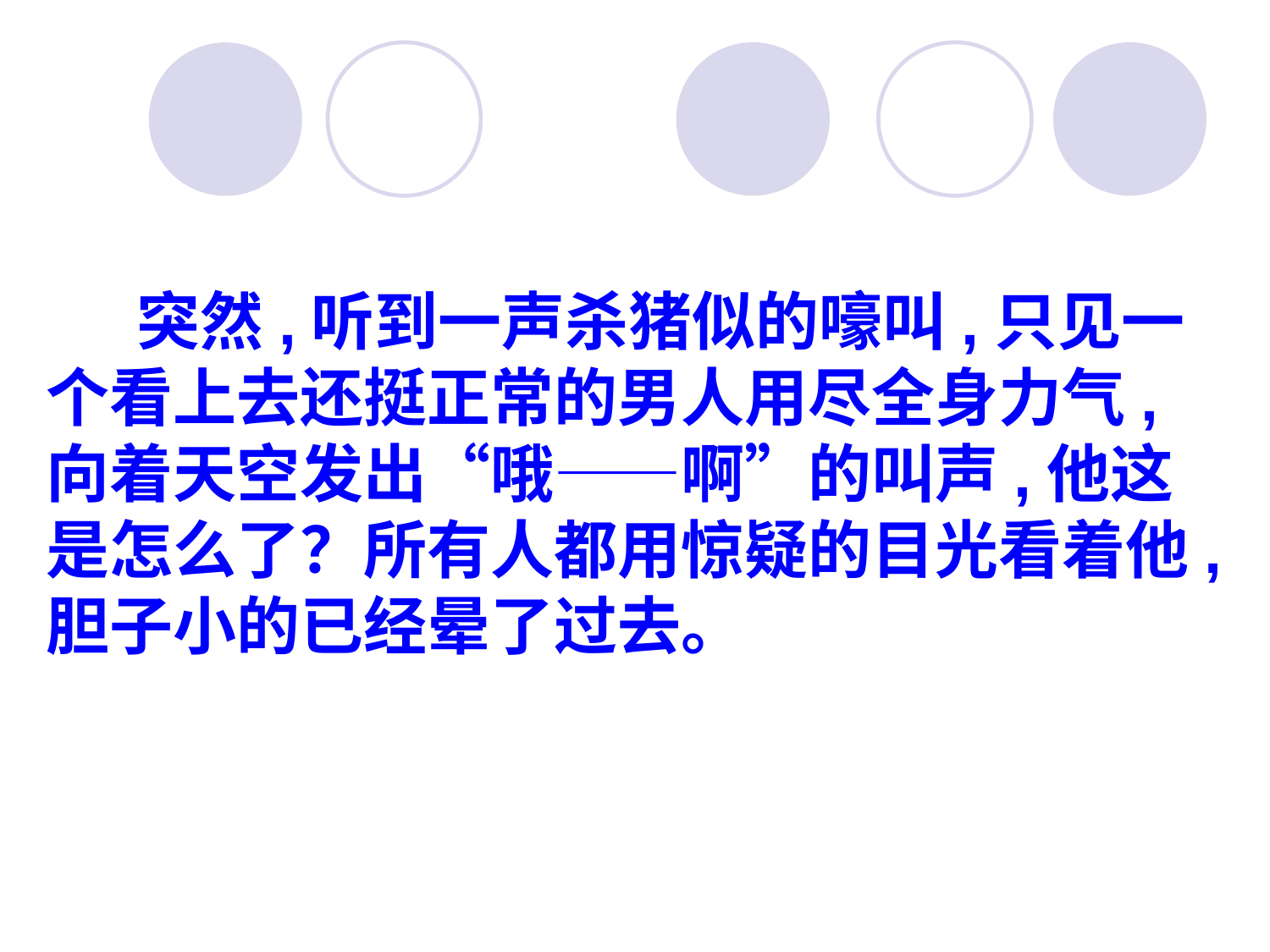

突然,听到一声杀猪似的嚎叫,只见一个看上去还挺正常的男人用尽全身力气,向着天空发出“哦——啊”的叫声,他这是怎么了？所有人都用惊疑的目光看着他,胆子小的已经晕了过去。